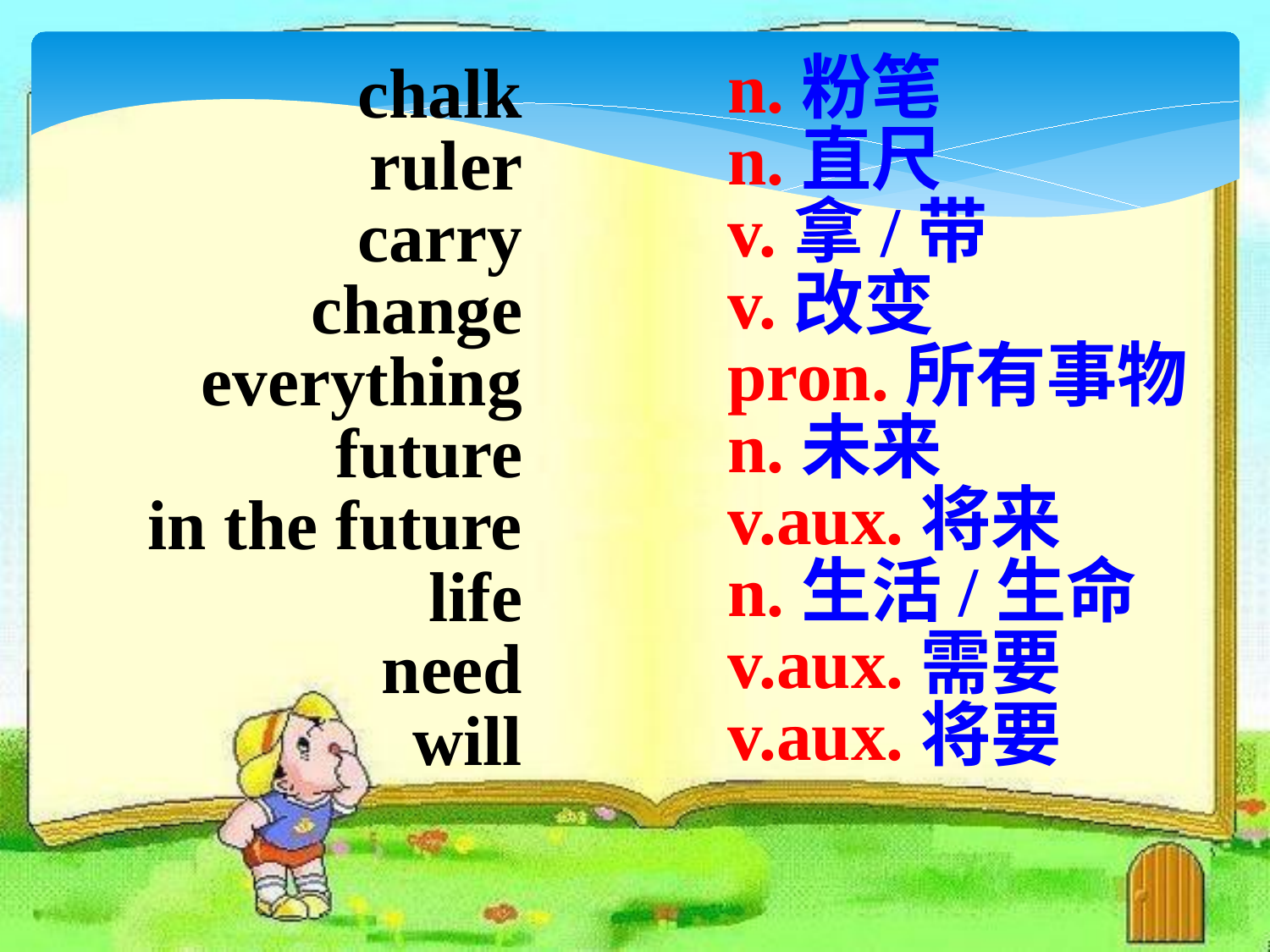

n.粉笔
n.直尺
v.拿/带
v.改变
pron.所有事物
n.未来
v.aux.将来
n.生活/生命
v.aux.需要
v.aux.将要
chalk
ruler
carry
change
everything
future
in the future
life
need
will